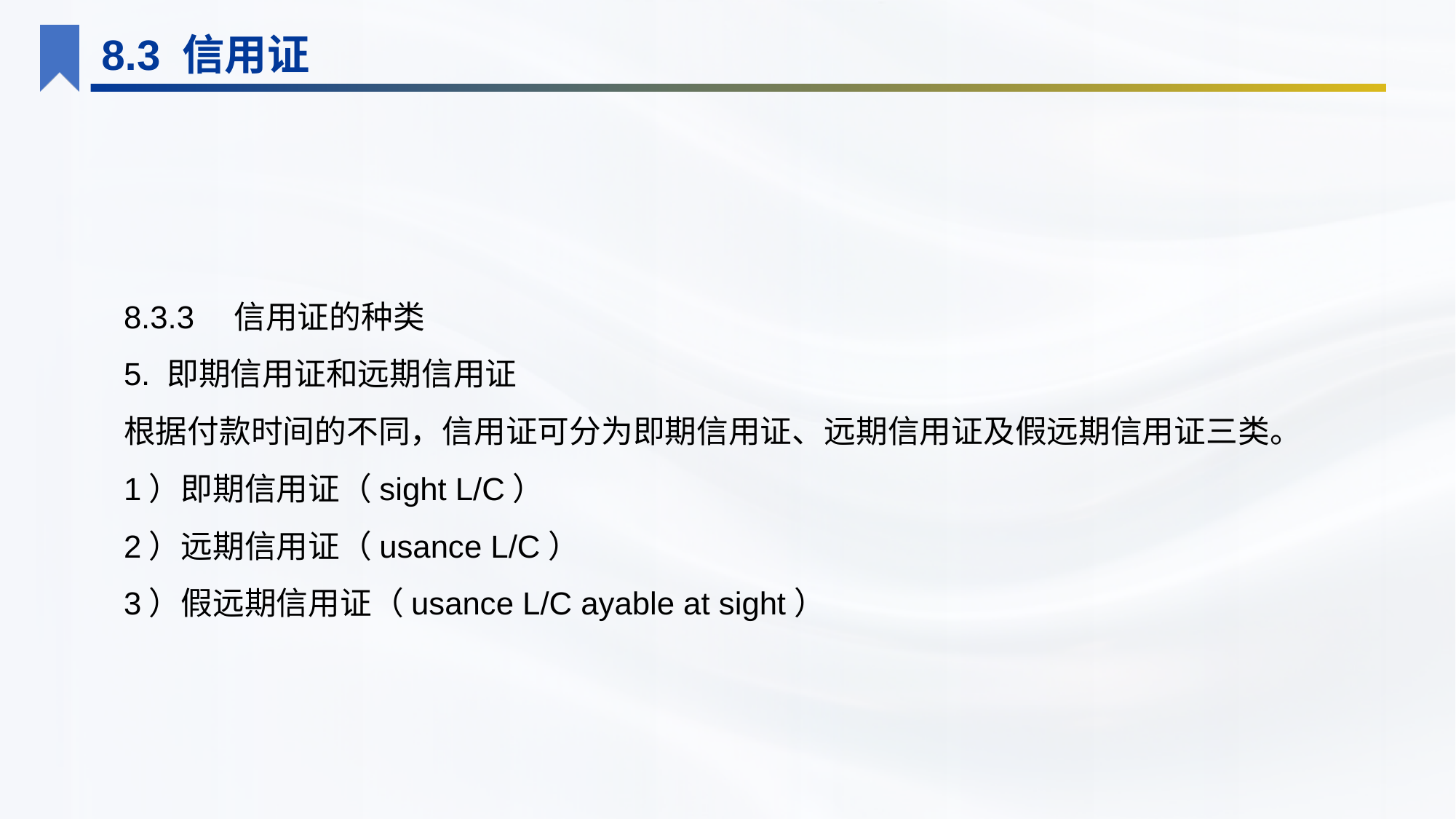

8.3 信用证
8.3.3　信用证的种类
5. 即期信用证和远期信用证
根据付款时间的不同，信用证可分为即期信用证、远期信用证及假远期信用证三类。
1）即期信用证（sight L/C）
2）远期信用证（usance L/C）
3）假远期信用证（usance L/C ayable at sight）